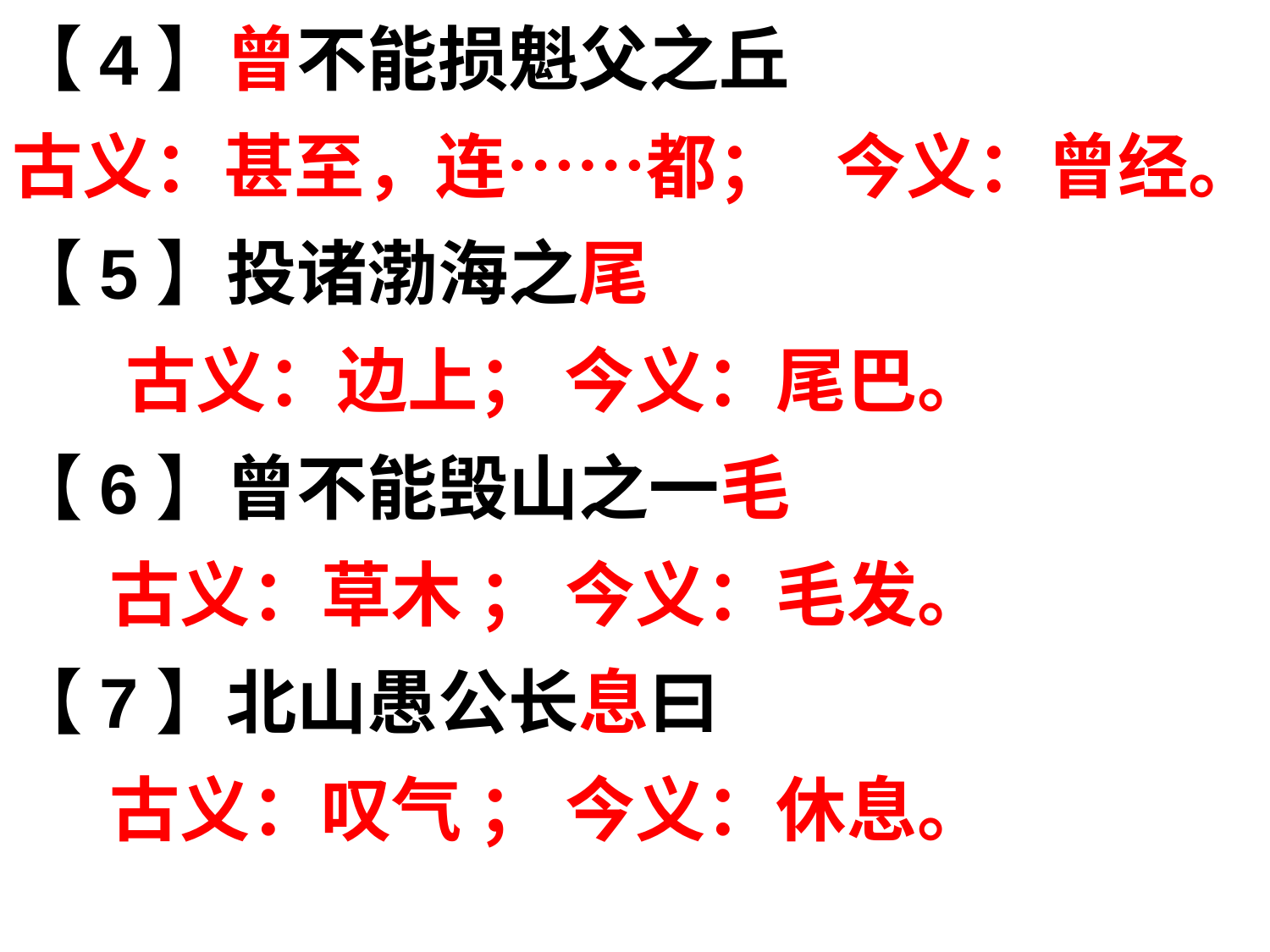

【4】曾不能损魁父之丘
古义：甚至，连……都；   今义：曾经。
【5】投诸渤海之尾
      古义：边上； 今义：尾巴。
【6】曾不能毁山之一毛
     古义：草木 ； 今义：毛发。
【7】北山愚公长息曰
     古义：叹气 ； 今义：休息。
#